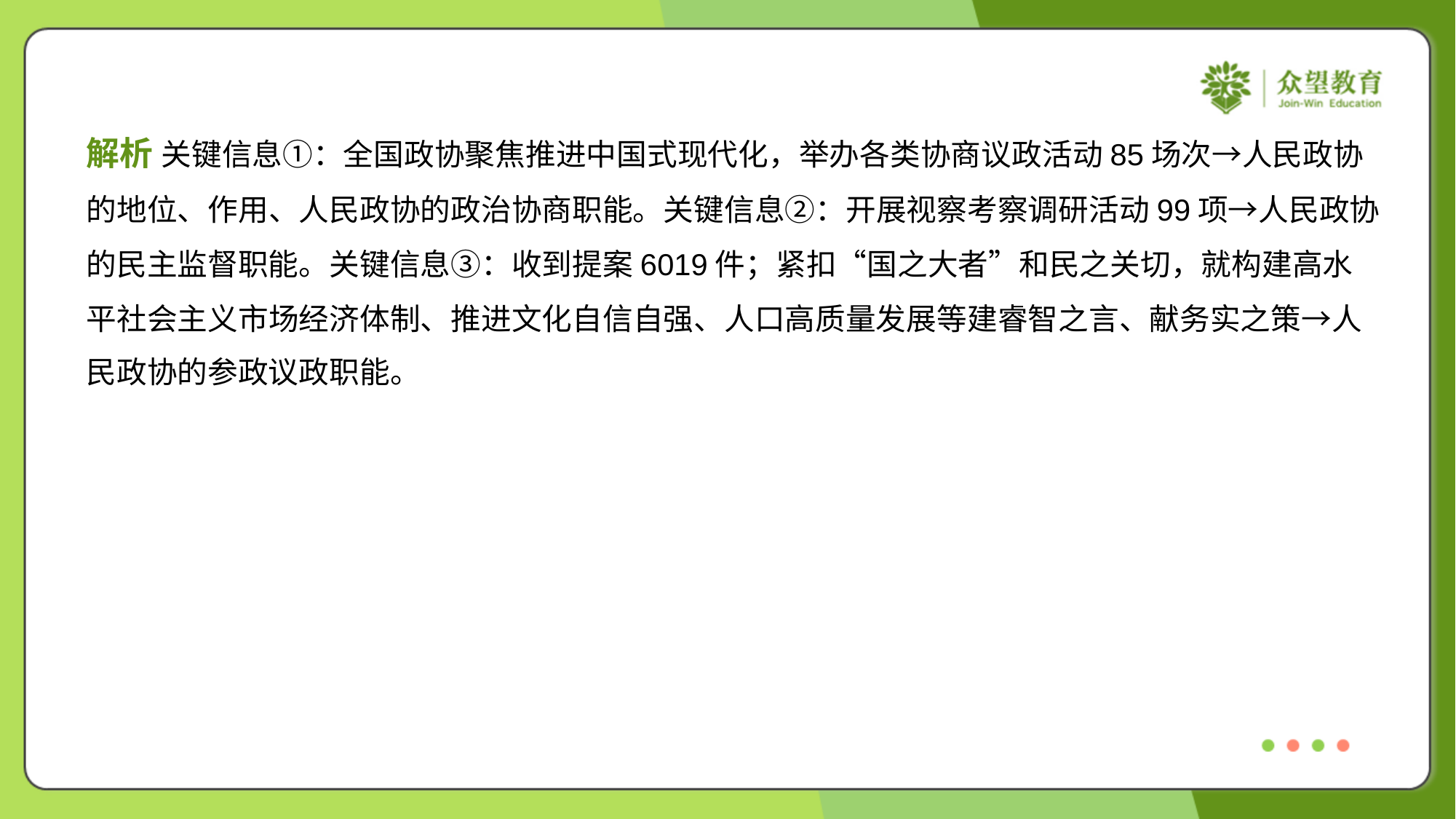

解析 关键信息①：全国政协聚焦推进中国式现代化，举办各类协商议政活动85场次→人民政协
的地位、作用、人民政协的政治协商职能。关键信息②：开展视察考察调研活动99项→人民政协
的民主监督职能。关键信息③：收到提案6019件；紧扣“国之大者”和民之关切，就构建高水
平社会主义市场经济体制、推进文化自信自强、人口高质量发展等建睿智之言、献务实之策→人
民政协的参政议政职能。